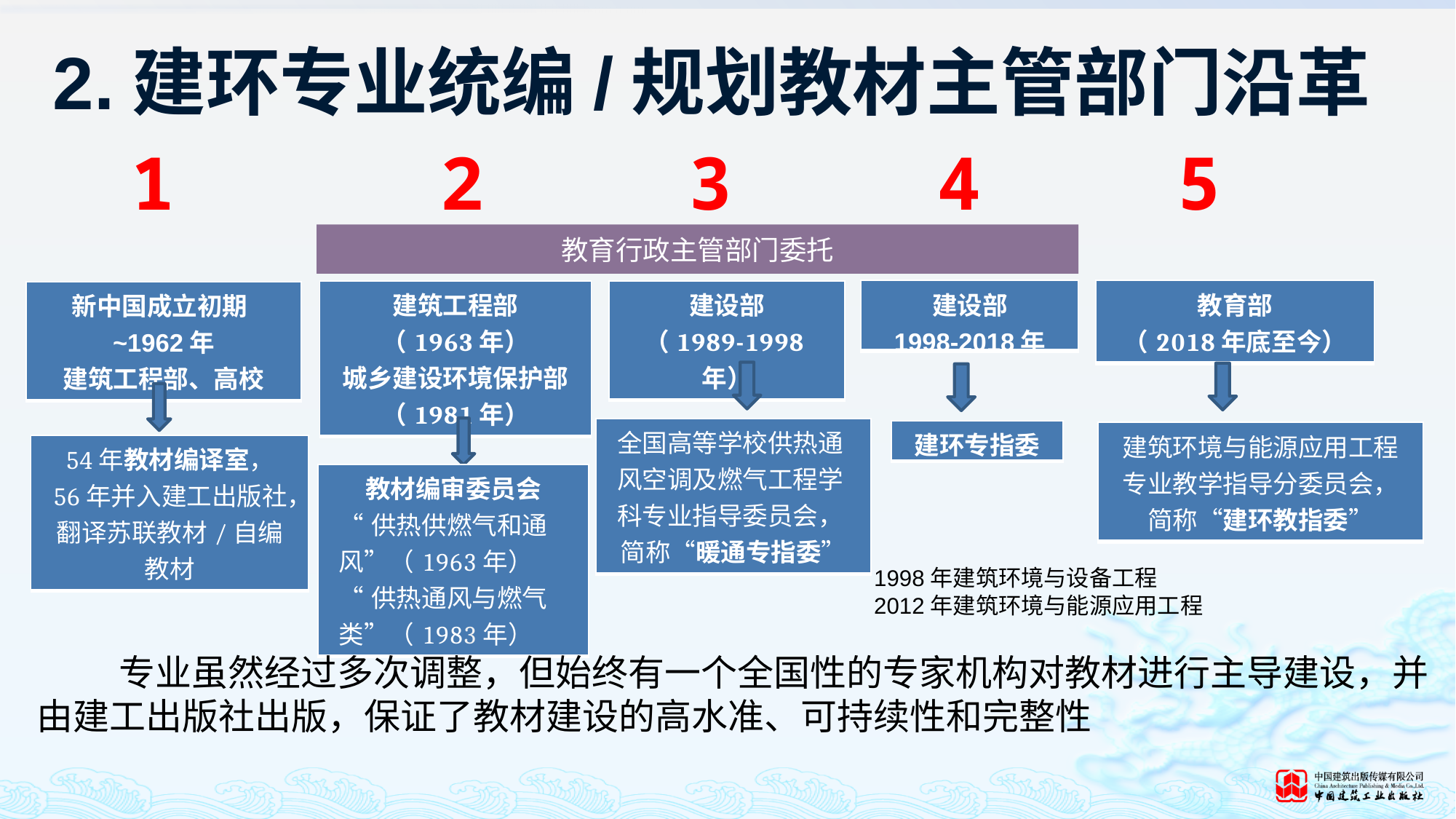

# 2.建环专业统编/规划教材主管部门沿革
1
2
3
4
5
教育行政主管部门委托
| 建设部 1998-2018年 |
| --- |
| 教育部 （2018年底至今） |
| --- |
| 建筑工程部 （1963年） 城乡建设环境保护部（1981年） |
| --- |
| 建设部 （1989-1998年） |
| --- |
| 新中国成立初期~1962年 建筑工程部、高校 |
| --- |

| 全国高等学校供热通风空调及燃气工程学科专业指导委员会， 简称“暖通专指委” |
| --- |
| 建环专指委 |
| --- |
| 建筑环境与能源应用工程专业教学指导分委员会， 简称“建环教指委” |
| --- |
| 54年教材编译室， 56年并入建工出版社， 翻译苏联教材/自编教材 |
| --- |
| 教材编审委员会 “供热供燃气和通风”（1963年） “供热通风与燃气类”（1983年） |
| --- |
1998年建筑环境与设备工程
2012年建筑环境与能源应用工程
         专业虽然经过多次调整，但始终有一个全国性的专家机构对教材进行主导建设，并由建工出版社出版，保证了教材建设的高水准、可持续性和完整性